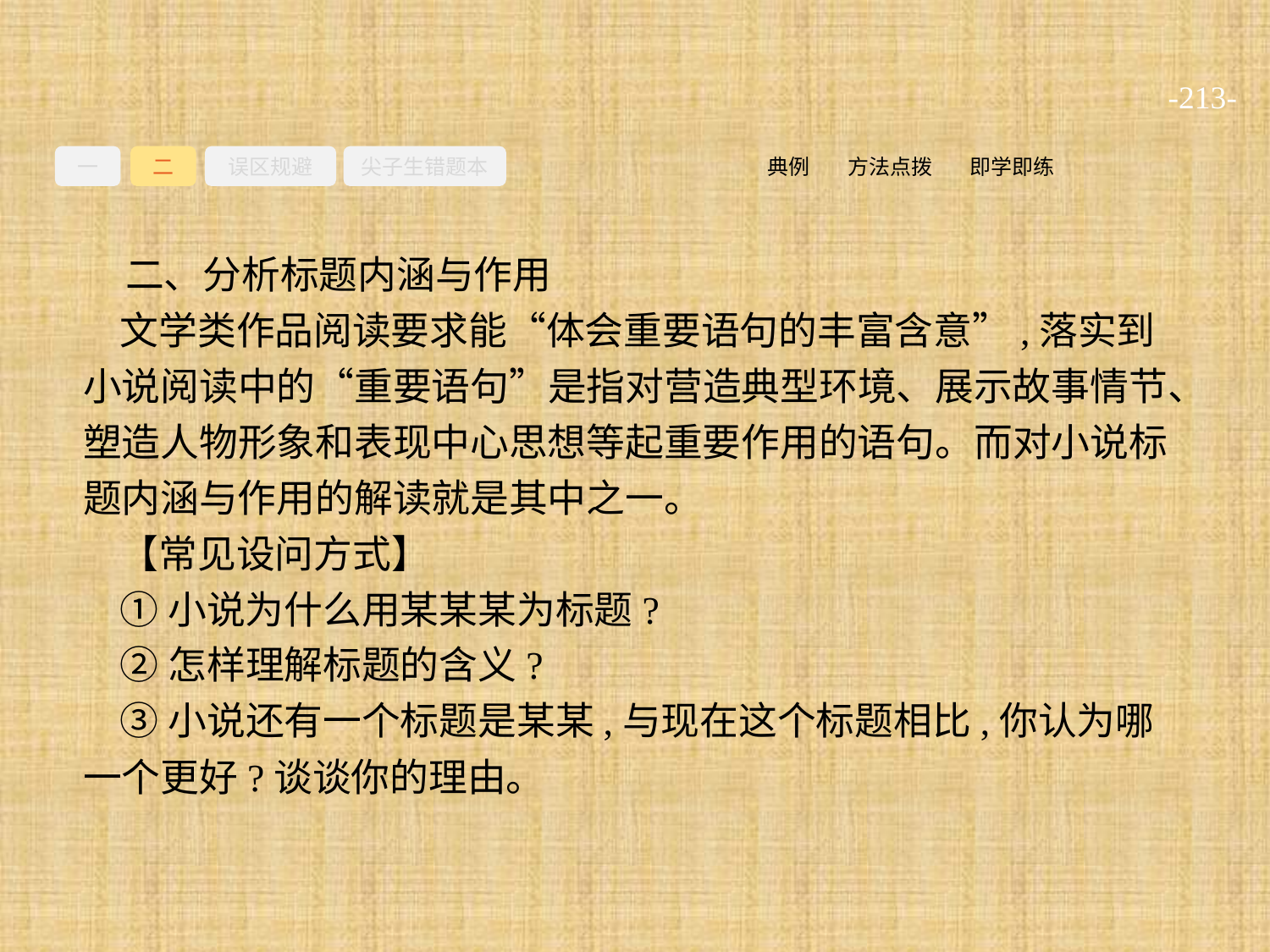

-213-
一
二
误区规避
尖子生错题本
即学即练
方法点拨
典例
二、分析标题内涵与作用
文学类作品阅读要求能“体会重要语句的丰富含意”,落实到小说阅读中的“重要语句”是指对营造典型环境、展示故事情节、塑造人物形象和表现中心思想等起重要作用的语句。而对小说标题内涵与作用的解读就是其中之一。
【常见设问方式】
①小说为什么用某某某为标题?
②怎样理解标题的含义?
③小说还有一个标题是某某,与现在这个标题相比,你认为哪一个更好?谈谈你的理由。